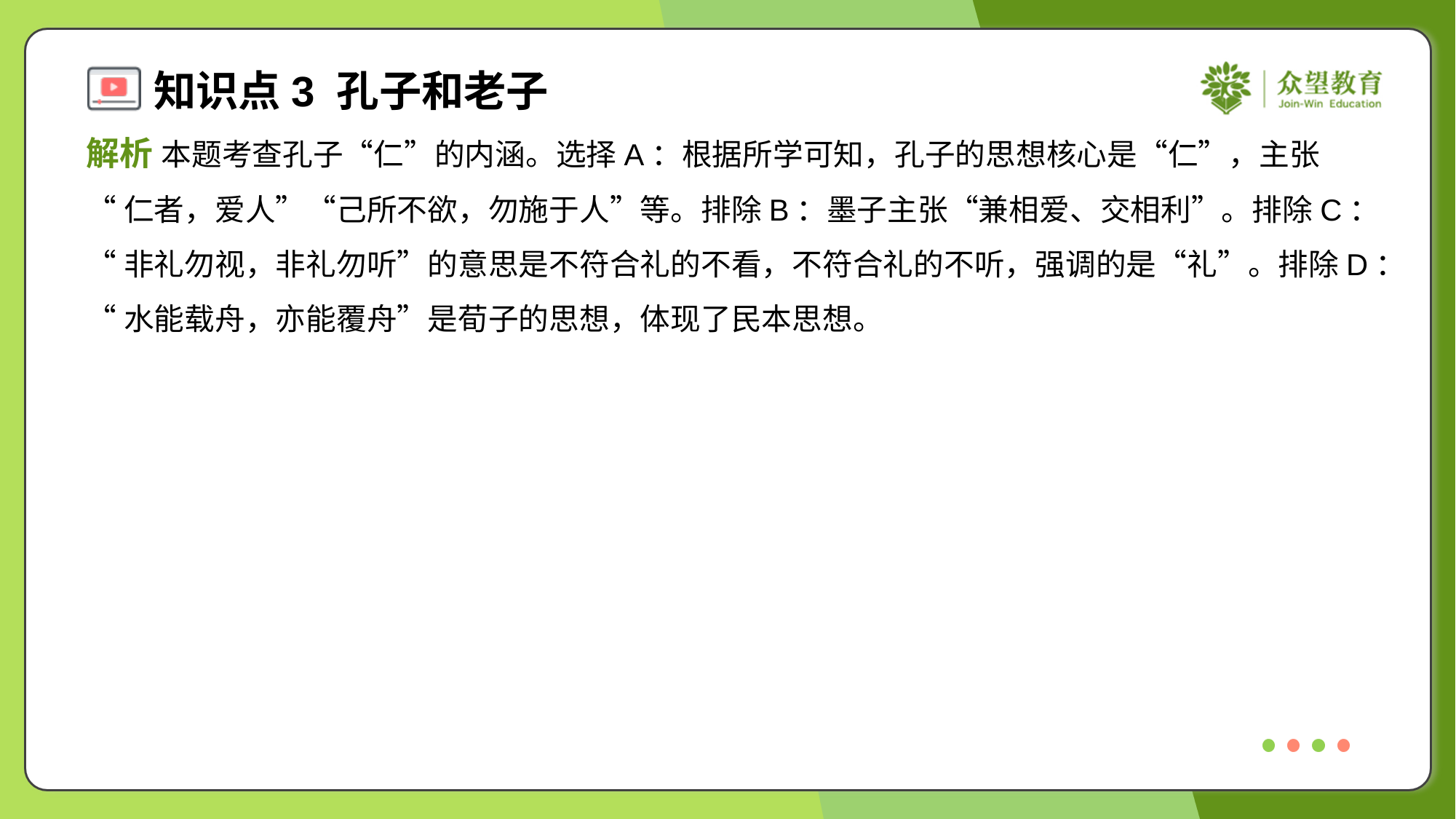

解析 本题考查孔子“仁”的内涵。选择A：根据所学可知，孔子的思想核心是“仁”，主张
“仁者，爱人”“己所不欲，勿施于人”等。排除B：墨子主张“兼相爱、交相利”。排除C：
“非礼勿视，非礼勿听”的意思是不符合礼的不看，不符合礼的不听，强调的是“礼”。排除D：
“水能载舟，亦能覆舟”是荀子的思想，体现了民本思想。